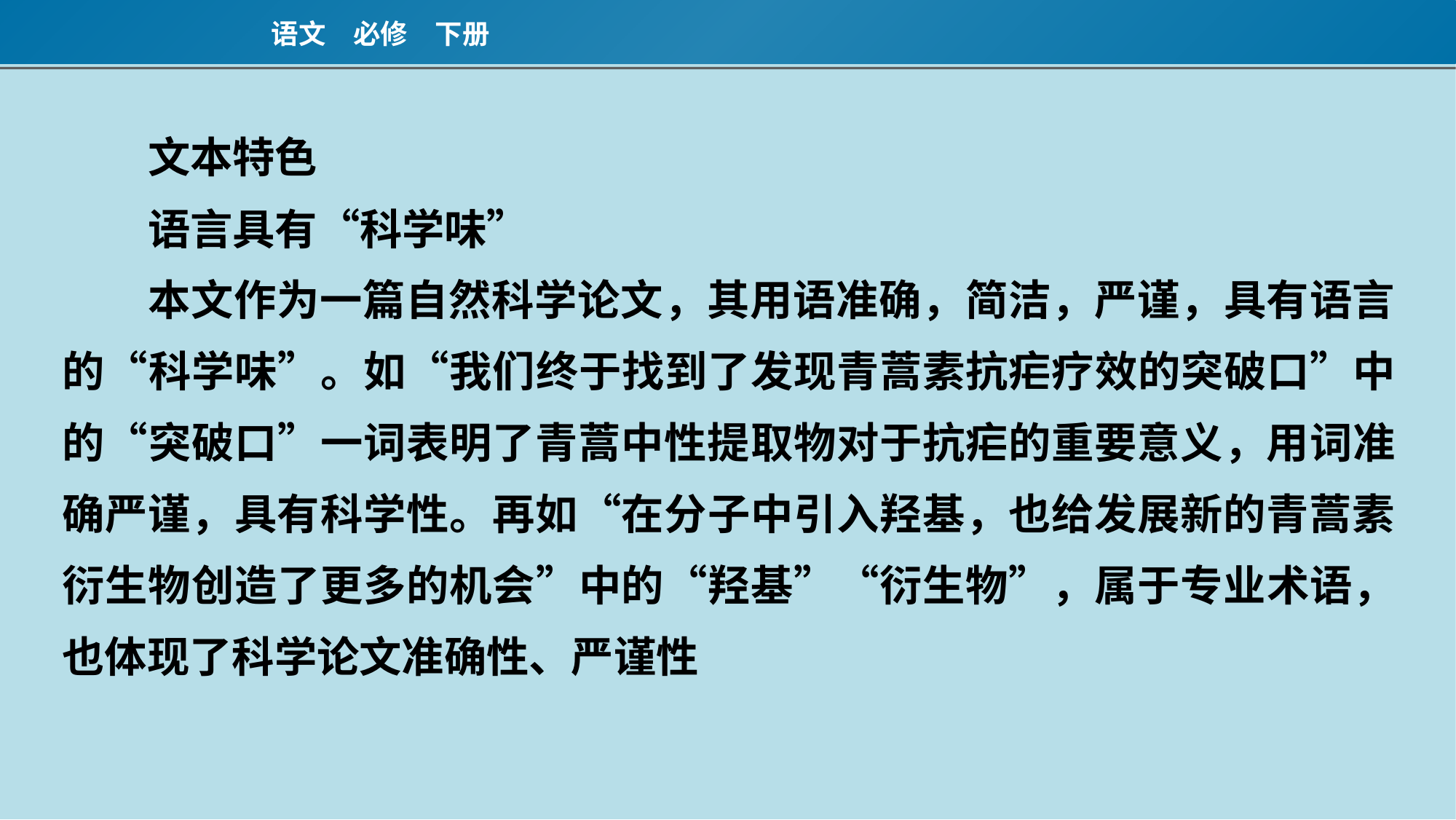

文本特色
语言具有“科学味”
本文作为一篇自然科学论文，其用语准确，简洁，严谨，具有语言的“科学味”。如“我们终于找到了发现青蒿素抗疟疗效的突破口”中的“突破口”一词表明了青蒿中性提取物对于抗疟的重要意义，用词准确严谨，具有科学性。再如“在分子中引入羟基，也给发展新的青蒿素衍生物创造了更多的机会”中的“羟基”“衍生物”，属于专业术语，也体现了科学论文准确性、严谨性